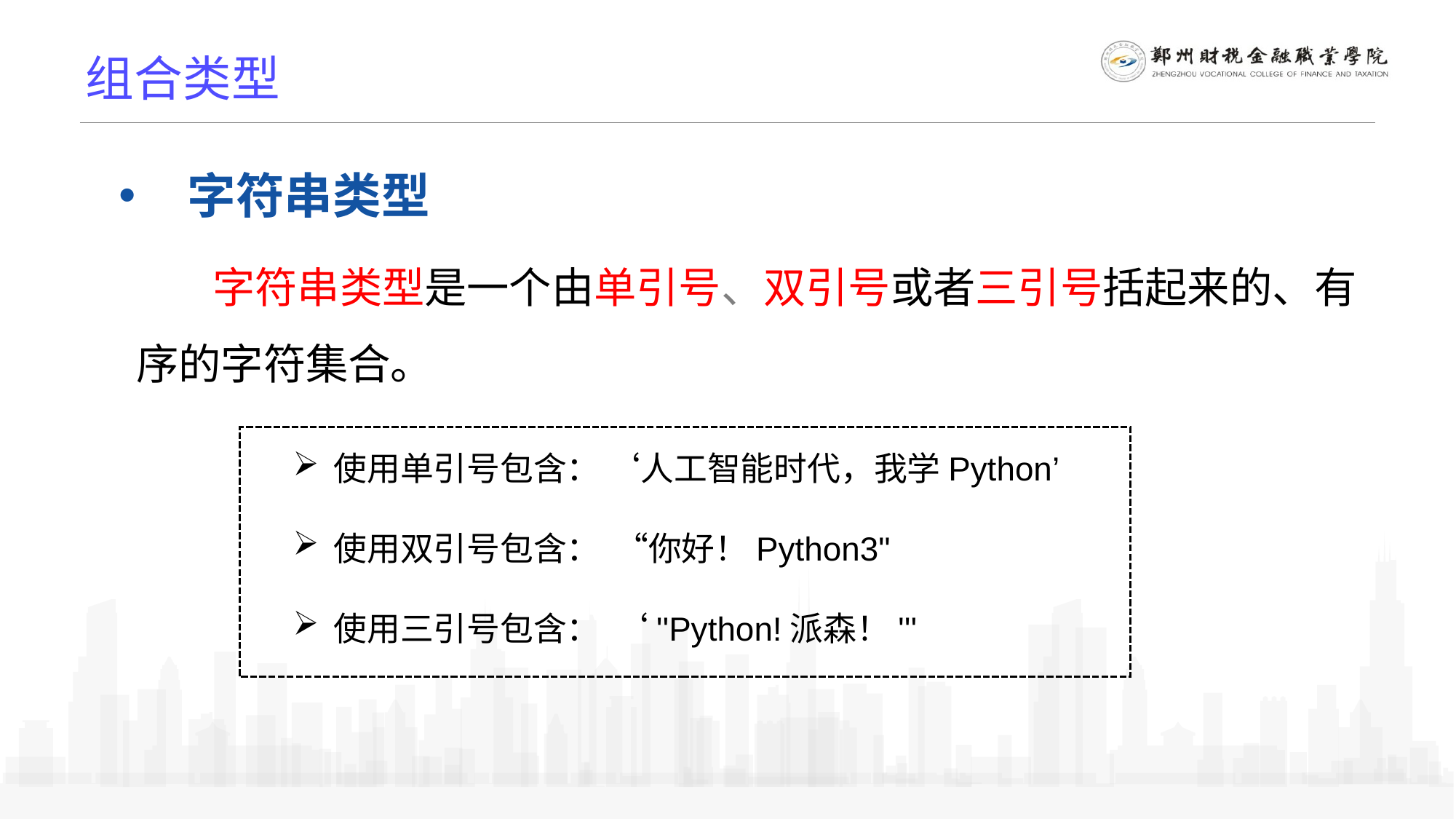

组合类型
字符串类型
       字符串类型是一个由单引号、双引号或者三引号括起来的、有序的字符集合。

使用单引号包含： ‘人工智能时代，我学Python’

使用双引号包含：  “你好！Python3"

使用三引号包含：  ‘''Python!派森！'''